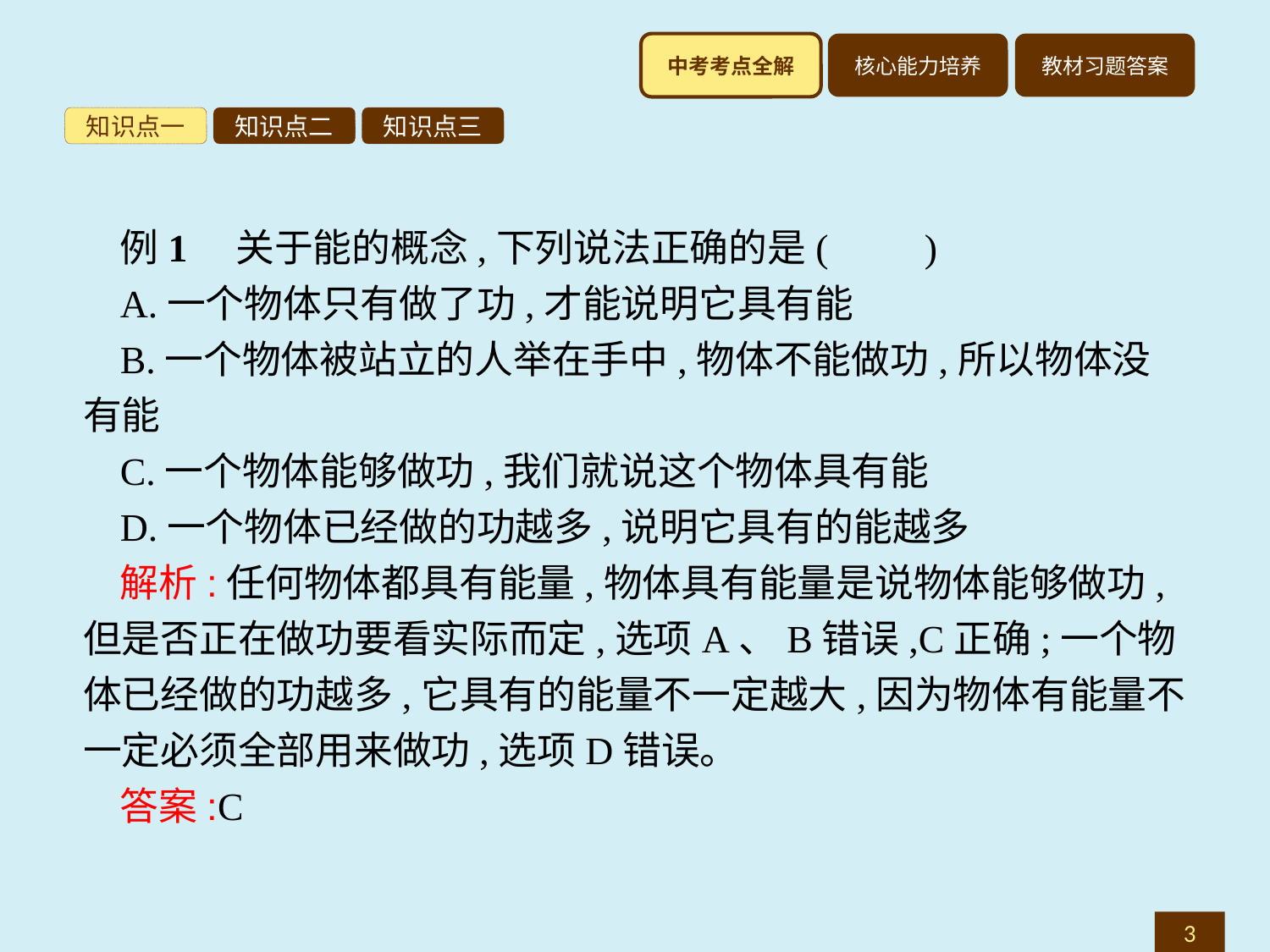

知识点一
知识点二
知识点三
例1　关于能的概念,下列说法正确的是(　　)
A.一个物体只有做了功,才能说明它具有能
B.一个物体被站立的人举在手中,物体不能做功,所以物体没有能
C.一个物体能够做功,我们就说这个物体具有能
D.一个物体已经做的功越多,说明它具有的能越多
解析:任何物体都具有能量,物体具有能量是说物体能够做功,但是否正在做功要看实际而定,选项A、B错误,C正确;一个物体已经做的功越多,它具有的能量不一定越大,因为物体有能量不一定必须全部用来做功,选项D错误。
答案:C